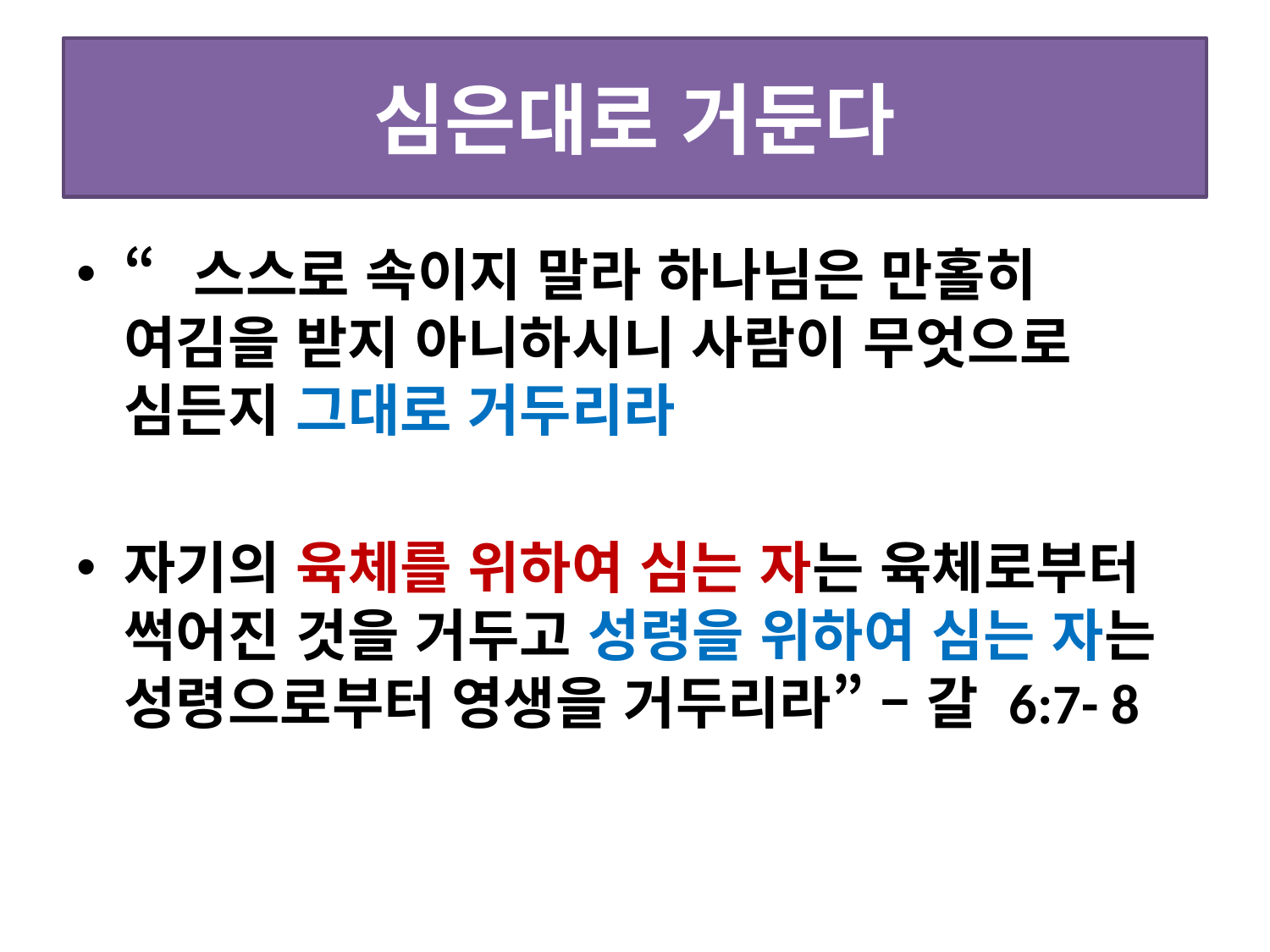

# 심은대로 거둔다
“스스로 속이지 말라 하나님은 만홀히 여김을 받지 아니하시니 사람이 무엇으로 심든지 그대로 거두리라

자기의 육체를 위하여 심는 자는 육체로부터 썩어진 것을 거두고 성령을 위하여 심는 자는 성령으로부터 영생을 거두리라” – 갈 6:7- 8